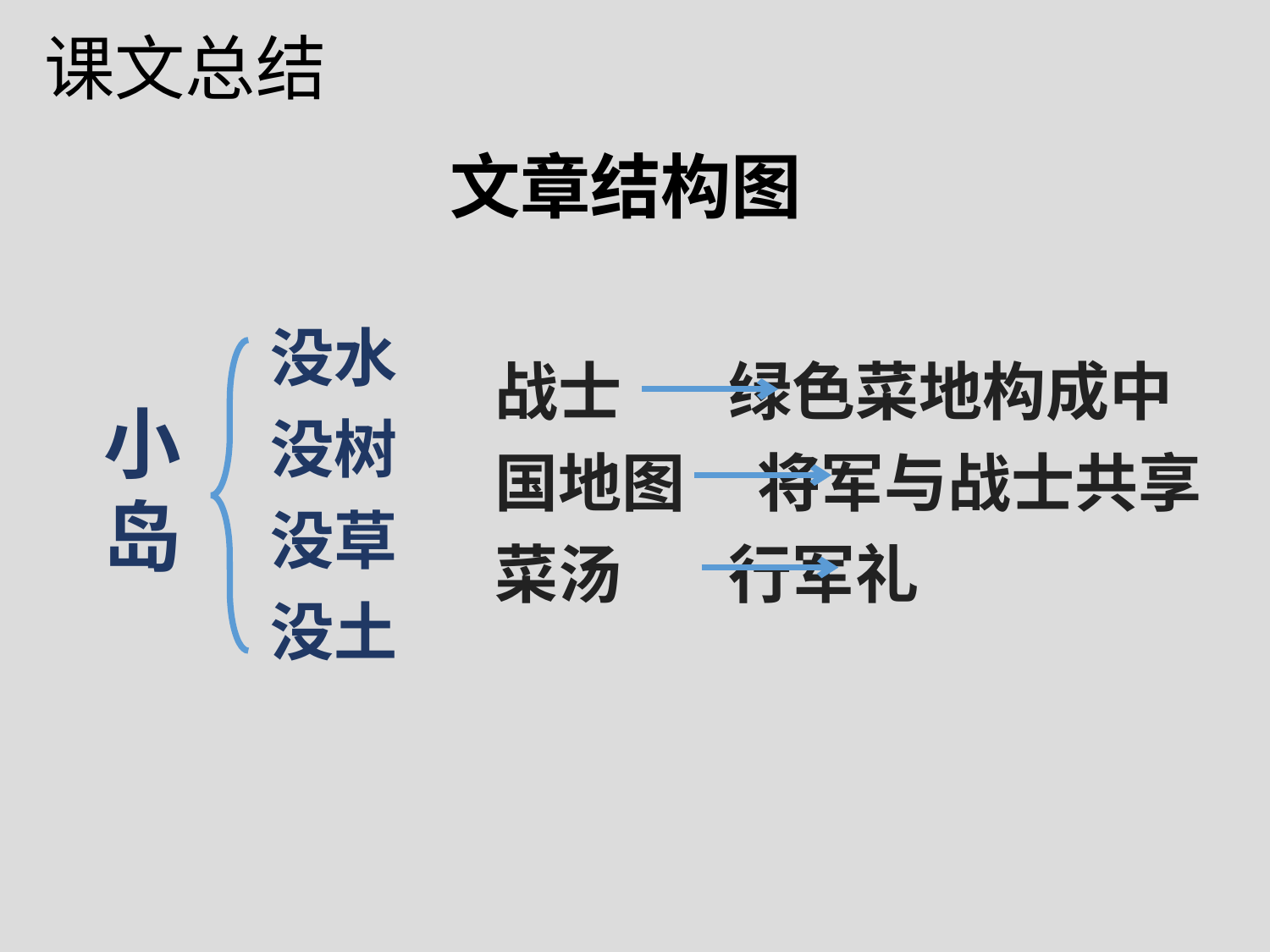

课文总结
文章结构图
没水
没树
没草
没土
战士   　绿色菜地构成中国地图     将军与战士共享菜汤　   行军礼

小岛